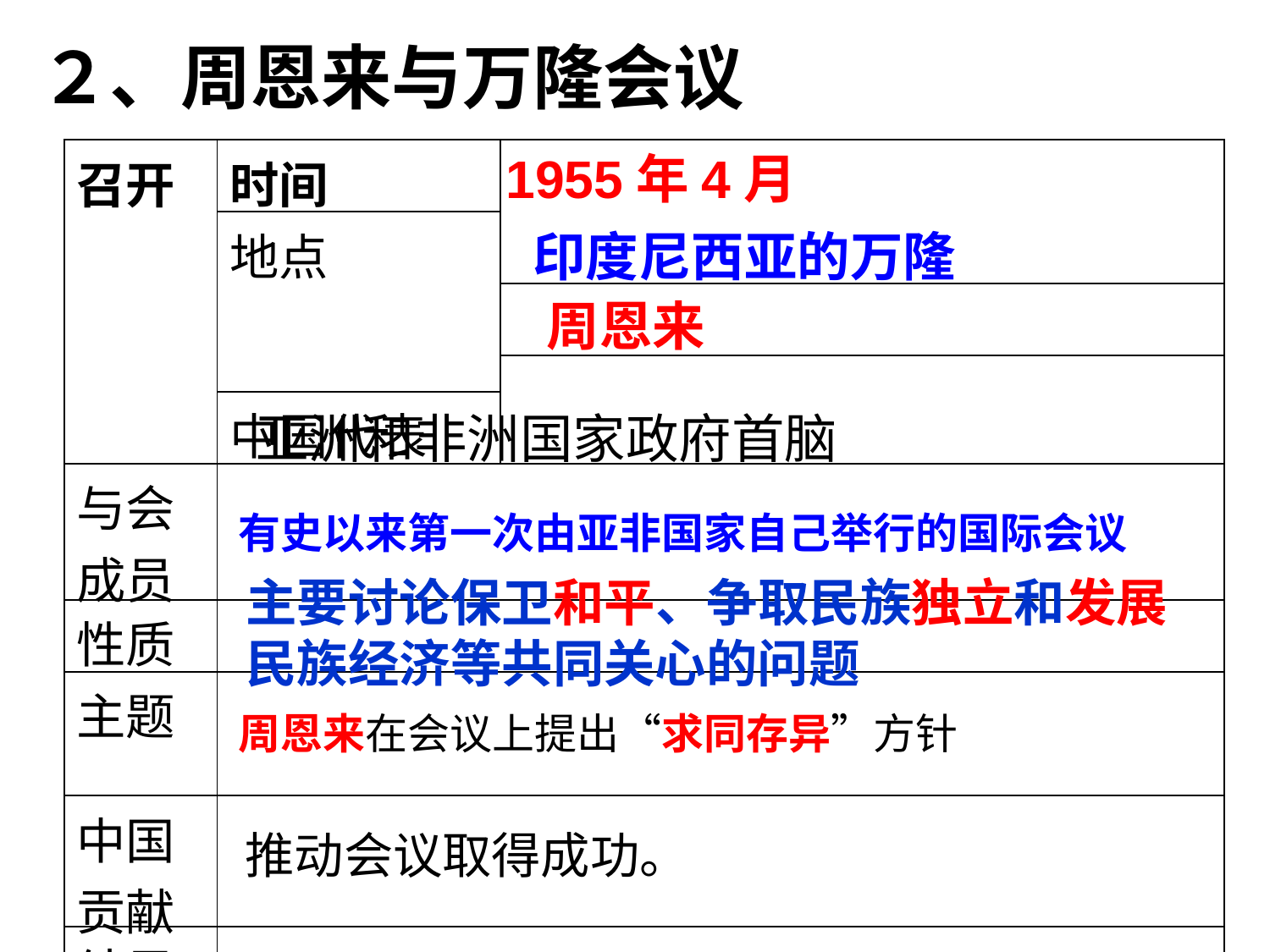

２、周恩来与万隆会议
1955年4月
| 召开 | 时间 |  |
| --- | --- | --- |
|  | 地点 |  |
|  |  |  |
|  |  |  |
|  | 中国代表 |  |
| 与会成员 |  |  |
| 性质 |  |  |
| 主题 |  |  |
| 中国贡献 |  |  |
| 结果 |  |  |
印度尼西亚的万隆
周恩来
亚洲和非洲国家政府首脑
有史以来第一次由亚非国家自己举行的国际会议
主要讨论保卫和平、争取民族独立和发展民族经济等共同关心的问题
周恩来在会议上提出“求同存异”方针
推动会议取得成功。